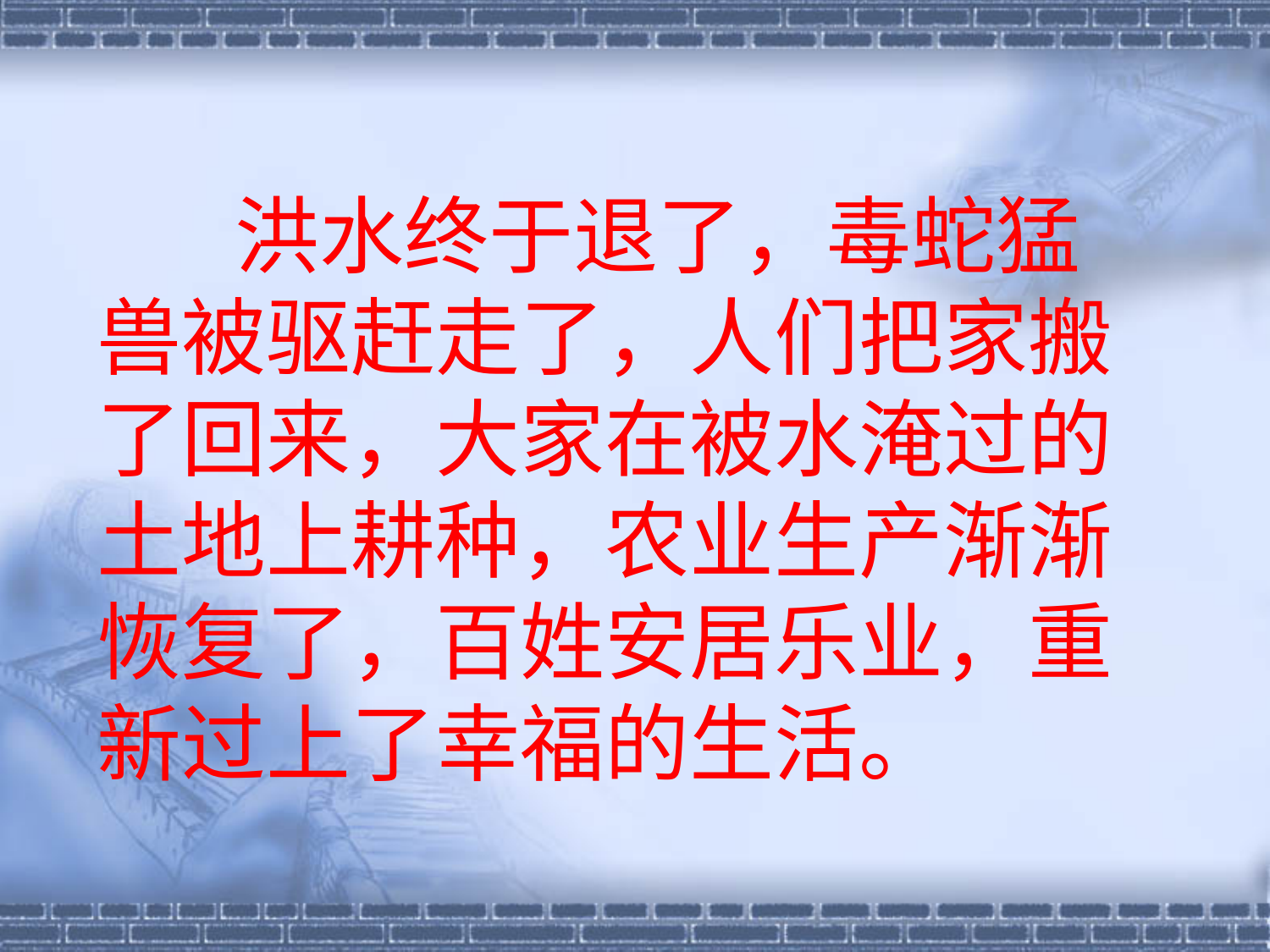

洪水终于退了，毒蛇猛兽被驱赶走了，人们把家搬了回来，大家在被水淹过的土地上耕种，农业生产渐渐恢复了，百姓安居乐业，重新过上了幸福的生活。